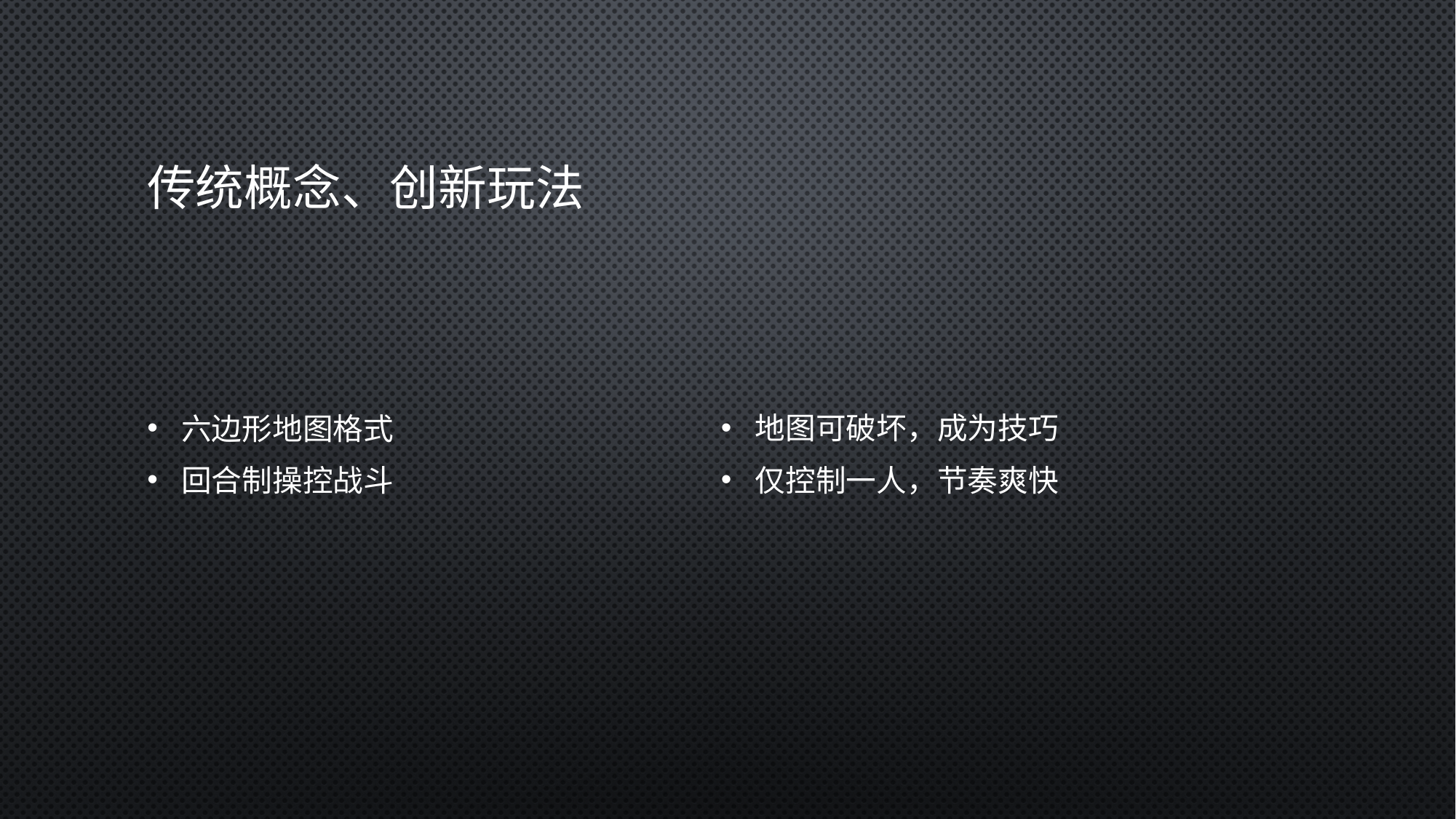

# 传统概念、创新玩法
六边形地图格式
回合制操控战斗

地图可破坏，成为技巧
仅控制一人，节奏爽快